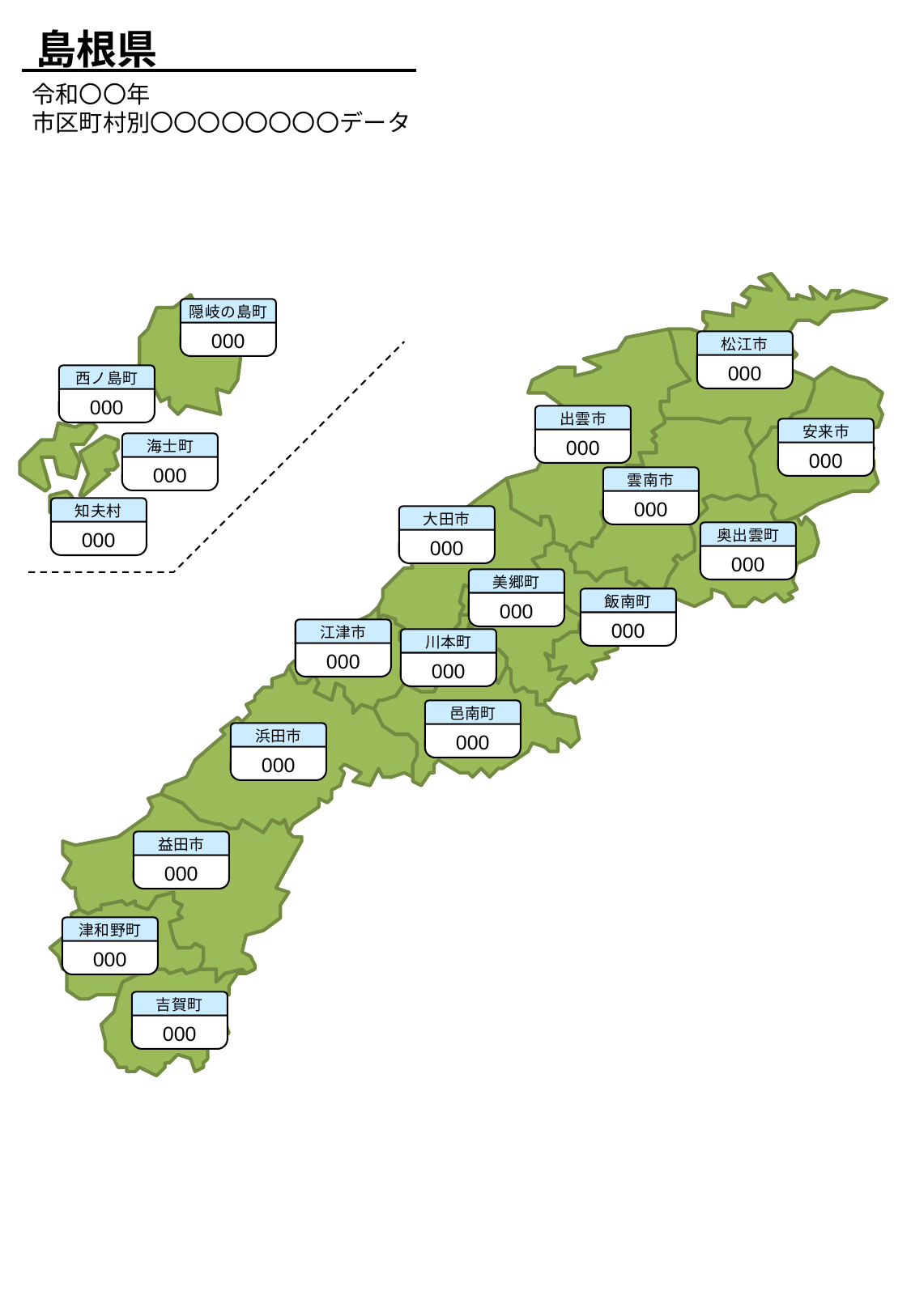

島根県
令和〇〇年
市区町村別〇〇〇〇〇〇〇〇データ

隠岐の島町
000
松江市
000

西ノ島町
000
出雲市
000
安来市
000
海士町
000
雲南市
000
知夫村
000
大田市
000
奥出雲町
000
美郷町
000
飯南町
000
江津市
000
川本町
000
邑南町
000
浜田市
000
益田市
000
津和野町
000
吉賀町
000